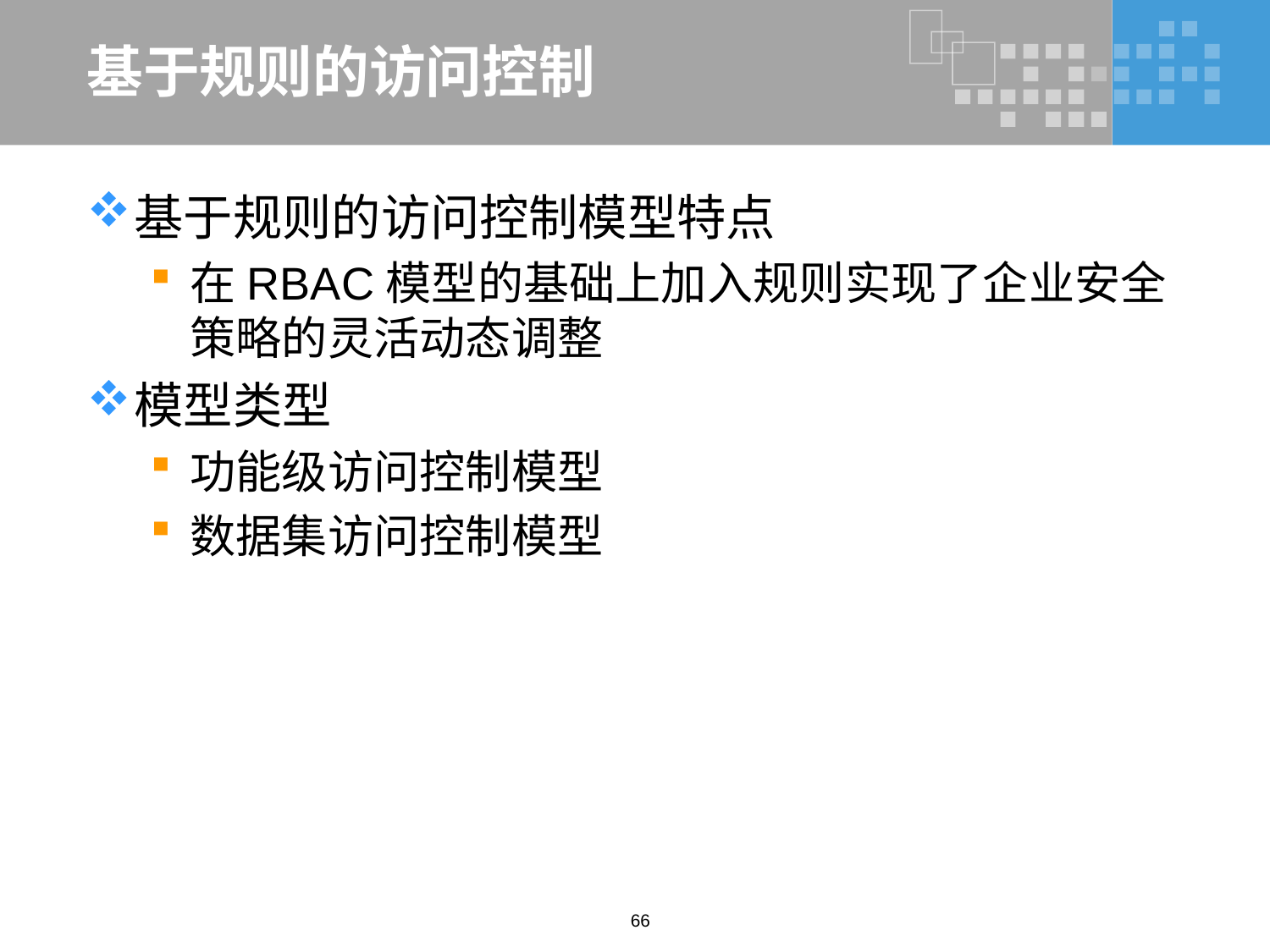

# 基于规则的访问控制
基于规则的访问控制模型特点
在RBAC模型的基础上加入规则实现了企业安全策略的灵活动态调整
模型类型
功能级访问控制模型
数据集访问控制模型
66